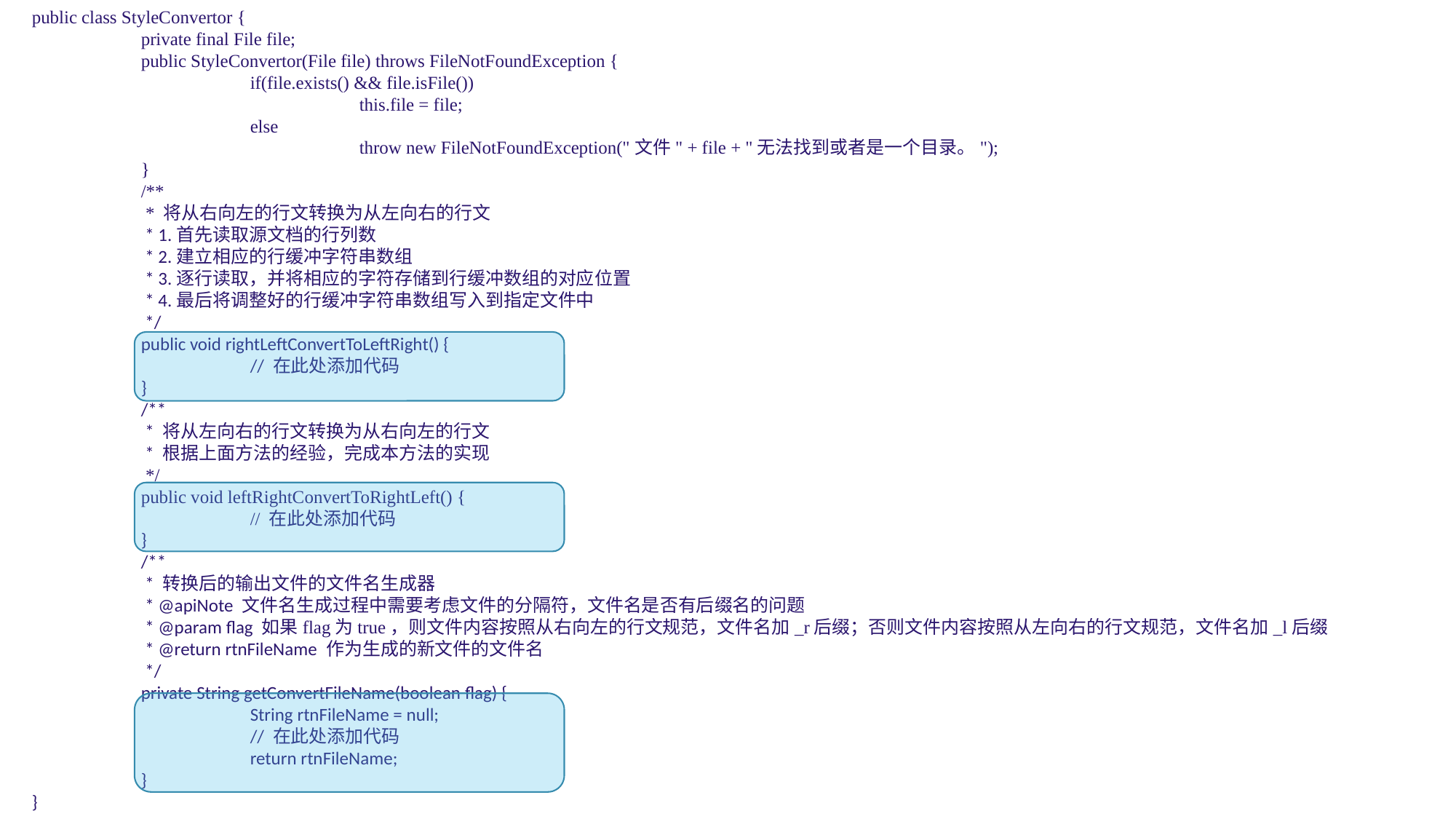

public class StyleConvertor {	private final File file;	public StyleConvertor(File file) throws FileNotFoundException {		if(file.exists() && file.isFile())			this.file = file;		else			throw new FileNotFoundException("文件" + file + "无法找到或者是一个目录。");	}	/**	 * 将从右向左的行文转换为从左向右的行文	 * 1.首先读取源文档的行列数	 * 2.建立相应的行缓冲字符串数组	 * 3.逐行读取，并将相应的字符存储到行缓冲数组的对应位置	 * 4.最后将调整好的行缓冲字符串数组写入到指定文件中	 */	public void rightLeftConvertToLeftRight() {		// 在此处添加代码	}	/**	 * 将从左向右的行文转换为从右向左的行文	 * 根据上面方法的经验，完成本方法的实现		 */	public void leftRightConvertToRightLeft() {		// 在此处添加代码	}	/**	 * 转换后的输出文件的文件名生成器 	 * @apiNote 文件名生成过程中需要考虑文件的分隔符，文件名是否有后缀名的问题	 * @param flag 如果flag为true，则文件内容按照从右向左的行文规范，文件名加_r后缀；否则文件内容按照从左向右的行文规范，文件名加_l后缀	 * @return rtnFileName 作为生成的新文件的文件名	 */	private String getConvertFileName(boolean flag) {		String rtnFileName = null;		// 在此处添加代码		return rtnFileName;	}}